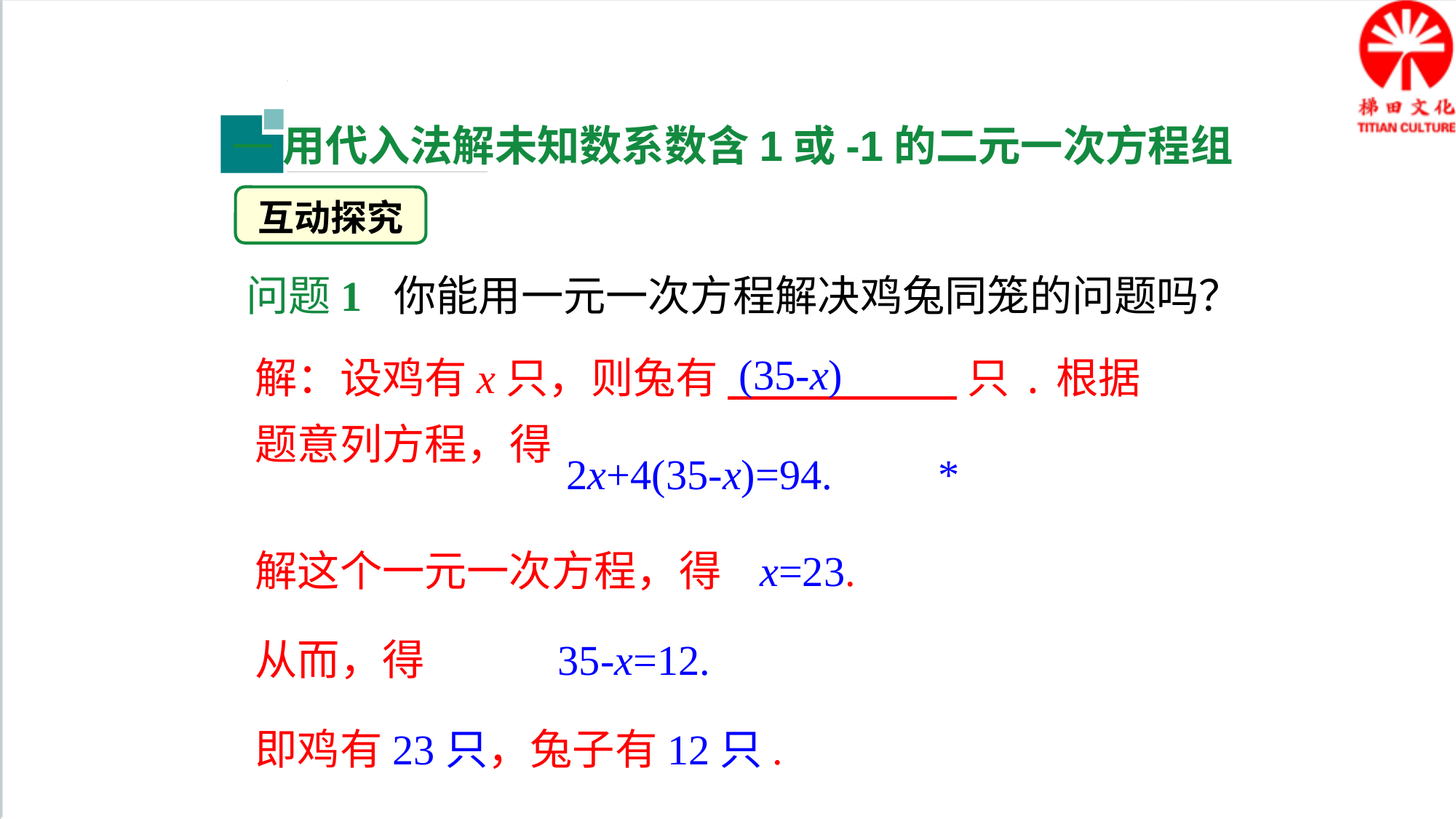

用代入法解未知数系数含1或-1的二元一次方程组
一

互动探究
问题1  你能用一元一次方程解决鸡兔同笼的问题吗？
(35-x)
解：设鸡有x只，则兔有_________只.根据题意列方程，得
2x+4(35-x)=94.          *
解这个一元一次方程，得   x=23.
从而，得             35-x=12.
即鸡有23只，兔子有12只.